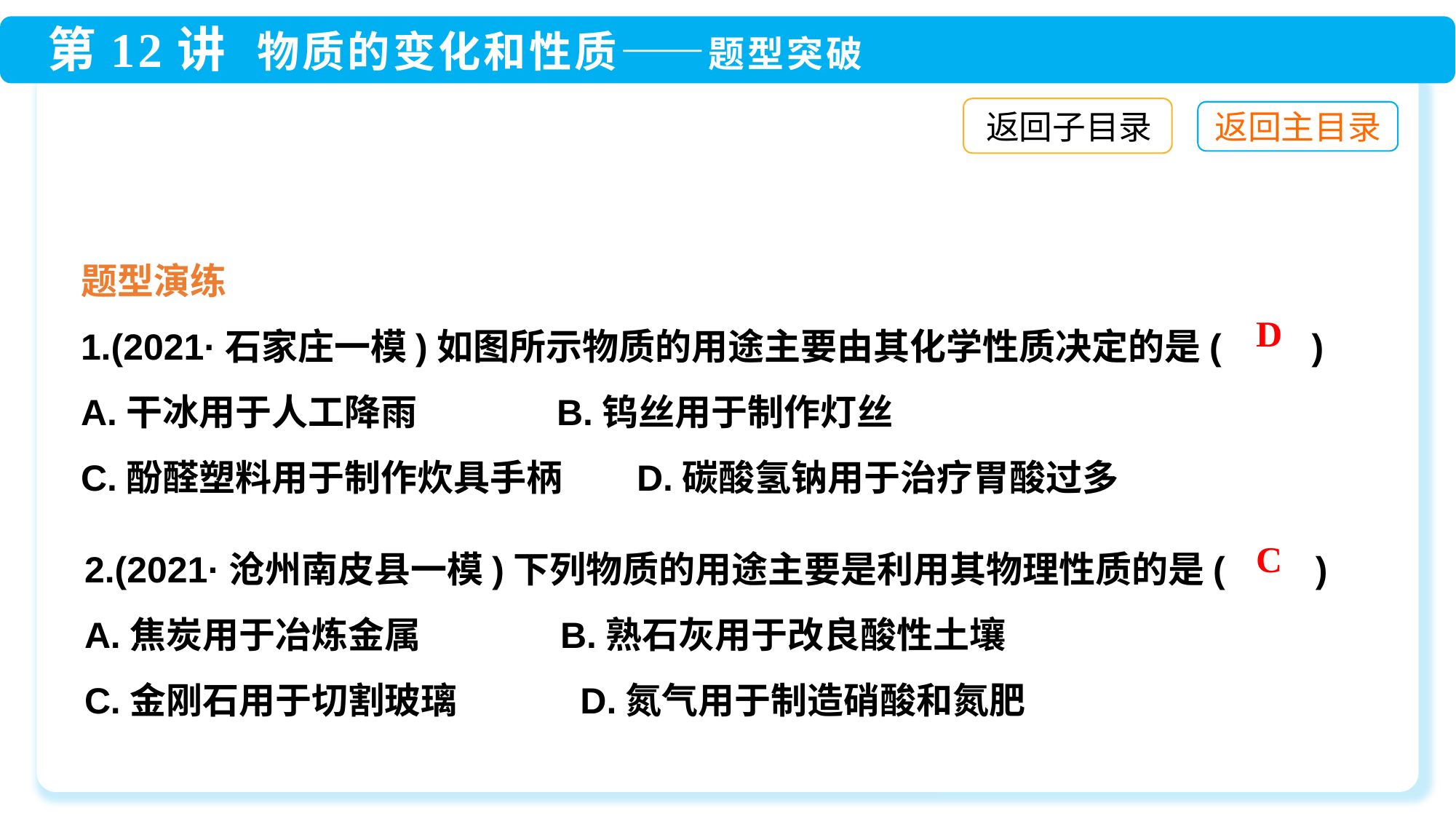

返回子目录
题型演练
1.(2021·石家庄一模)如图所示物质的用途主要由其化学性质决定的是(　　)
A.干冰用于人工降雨                B.钨丝用于制作灯丝
C.酚醛塑料用于制作炊具手柄        D.碳酸氢钠用于治疗胃酸过多
D
2.(2021·沧州南皮县一模)下列物质的用途主要是利用其物理性质的是(　　)
A.焦炭用于冶炼金属                B.熟石灰用于改良酸性土壤
C.金刚石用于切割玻璃              D.氮气用于制造硝酸和氮肥
C